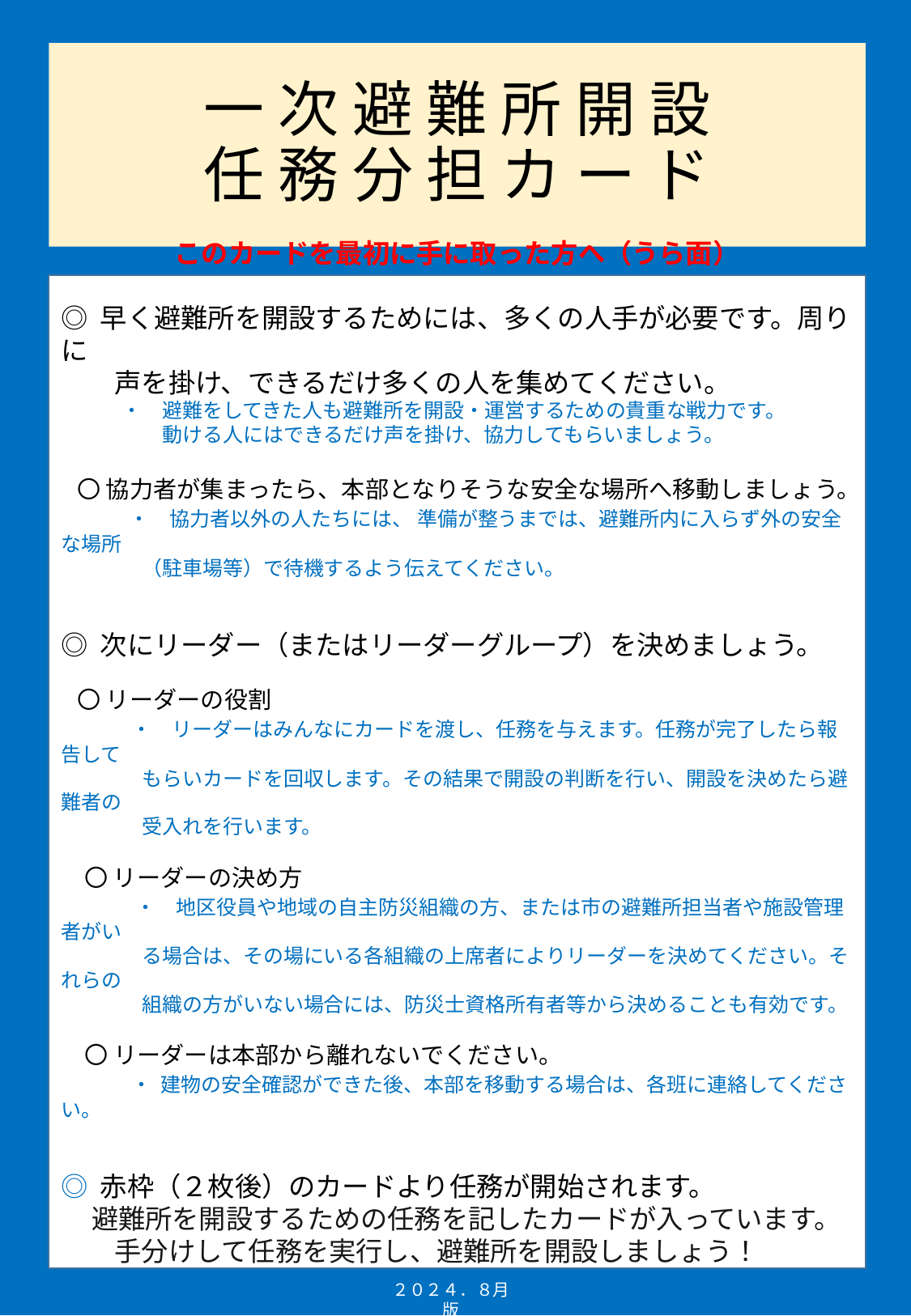

# 一 次 避 難 所 開 設 任 務 分 担 カ ー ド

このカードを最初に手に取った方へ（うら面）

◎ 早く避難所を開設するためには、多くの人手が必要です。周りに
　　声を掛け、できるだけ多くの人を集めてください。
　　　・　避難をしてきた人も避難所を開設・運営するための貴重な戦力です。
　　　　　動ける人にはできるだけ声を掛け、協力してもらいましょう。

  〇 協力者が集まったら、本部となりそうな安全な場所へ移動しましょう。
　　 　・　協力者以外の人たちには、 準備が整うまでは、避難所内に入らず外の安全な場所
　　　　（駐車場等）で待機するよう伝えてください。

◎ 次にリーダー（またはリーダーグループ）を決めましょう。

  〇 リーダーの役割
　　　・　リーダーはみんなにカードを渡し、任務を与えます。任務が完了したら報告して
　　　　もらいカードを回収します。その結果で開設の判断を行い、開設を決めたら避難者の
　　　　受入れを行います。

　〇 リーダーの決め方
 　　　・　地区役員や地域の自主防災組織の方、または市の避難所担当者や施設管理者がい
　　　　る場合は、その場にいる各組織の上席者によりリーダーを決めてください。それらの
　　　　組織の方がいない場合には、防災士資格所有者等から決めることも有効です。

　〇 リーダーは本部から離れないでください。
　　　・  建物の安全確認ができた後、本部を移動する場合は、各班に連絡してください。

◎ 赤枠（２枚後）のカードより任務が開始されます。
    避難所を開設するための任務を記したカードが入っています。
　　手分けして任務を実行し、避難所を開設しましょう！

２０２４．８月版